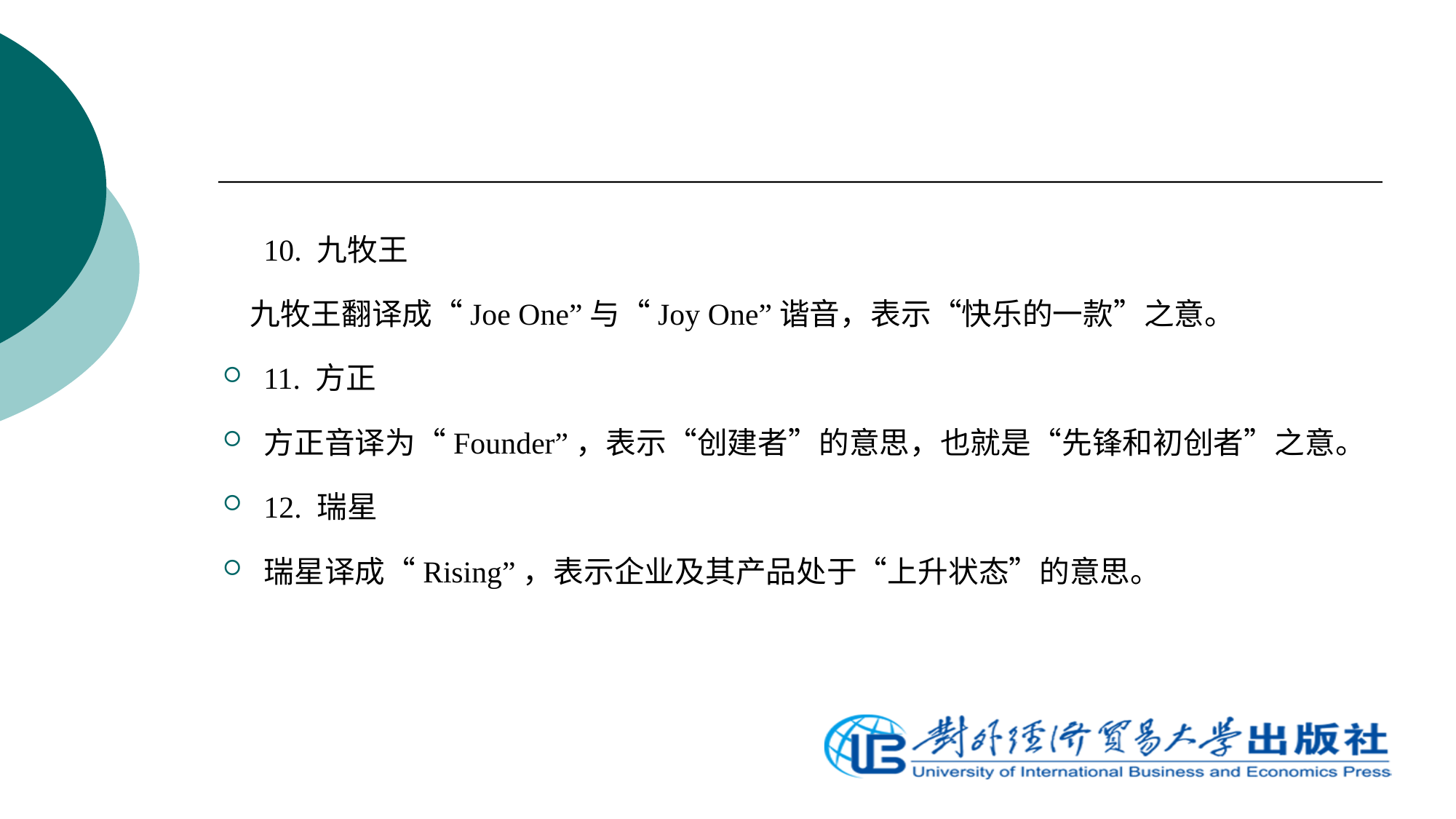

10. 九牧王
   九牧王翻译成“Joe One”与“Joy One”谐音，表示“快乐的一款”之意。
11. 方正
方正音译为“Founder”，表示“创建者”的意思，也就是“先锋和初创者”之意。
12. 瑞星
瑞星译成“Rising”，表示企业及其产品处于“上升状态”的意思。